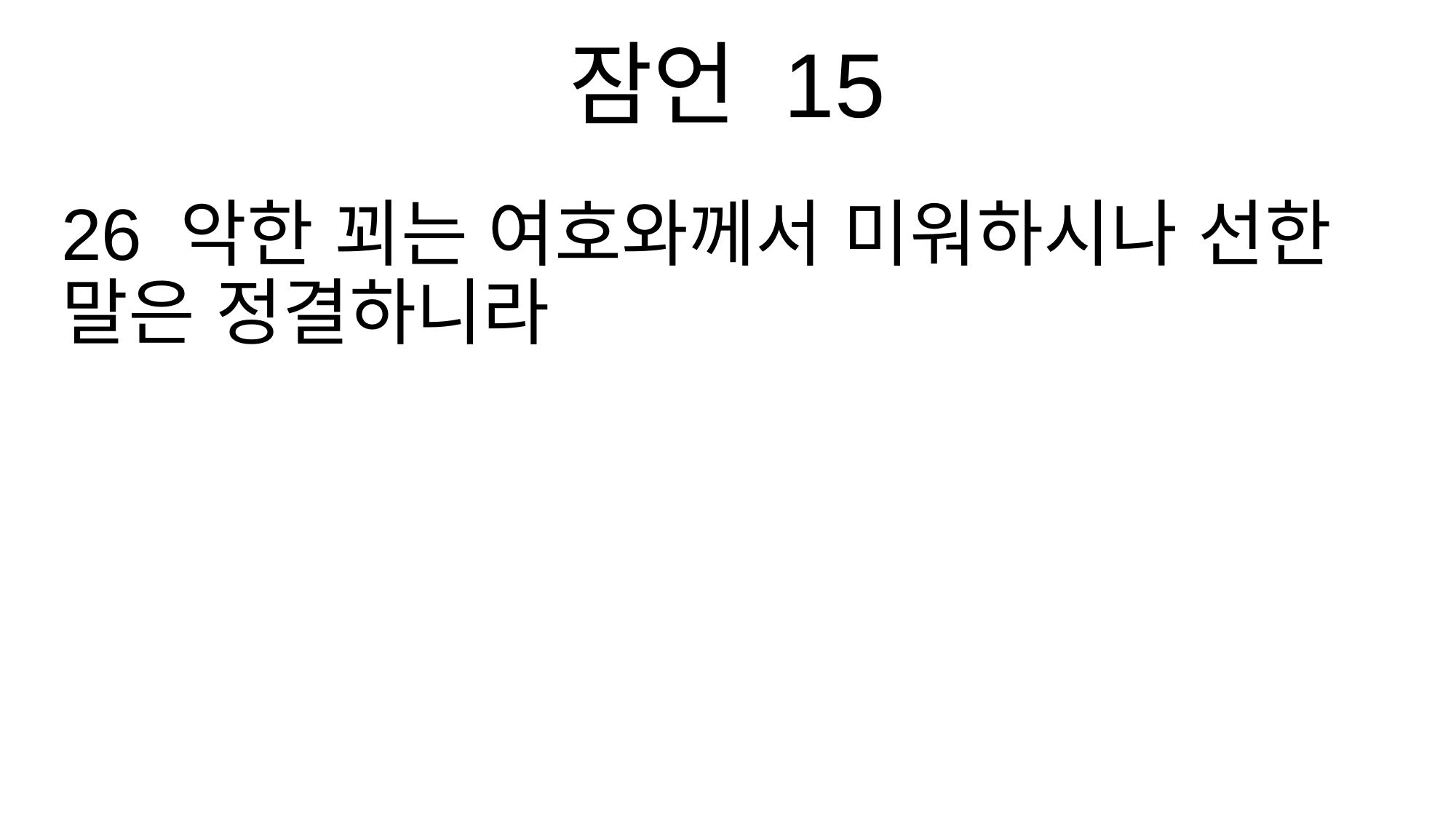

잠언 15
26 악한 꾀는 여호와께서 미워하시나 선한 말은 정결하니라